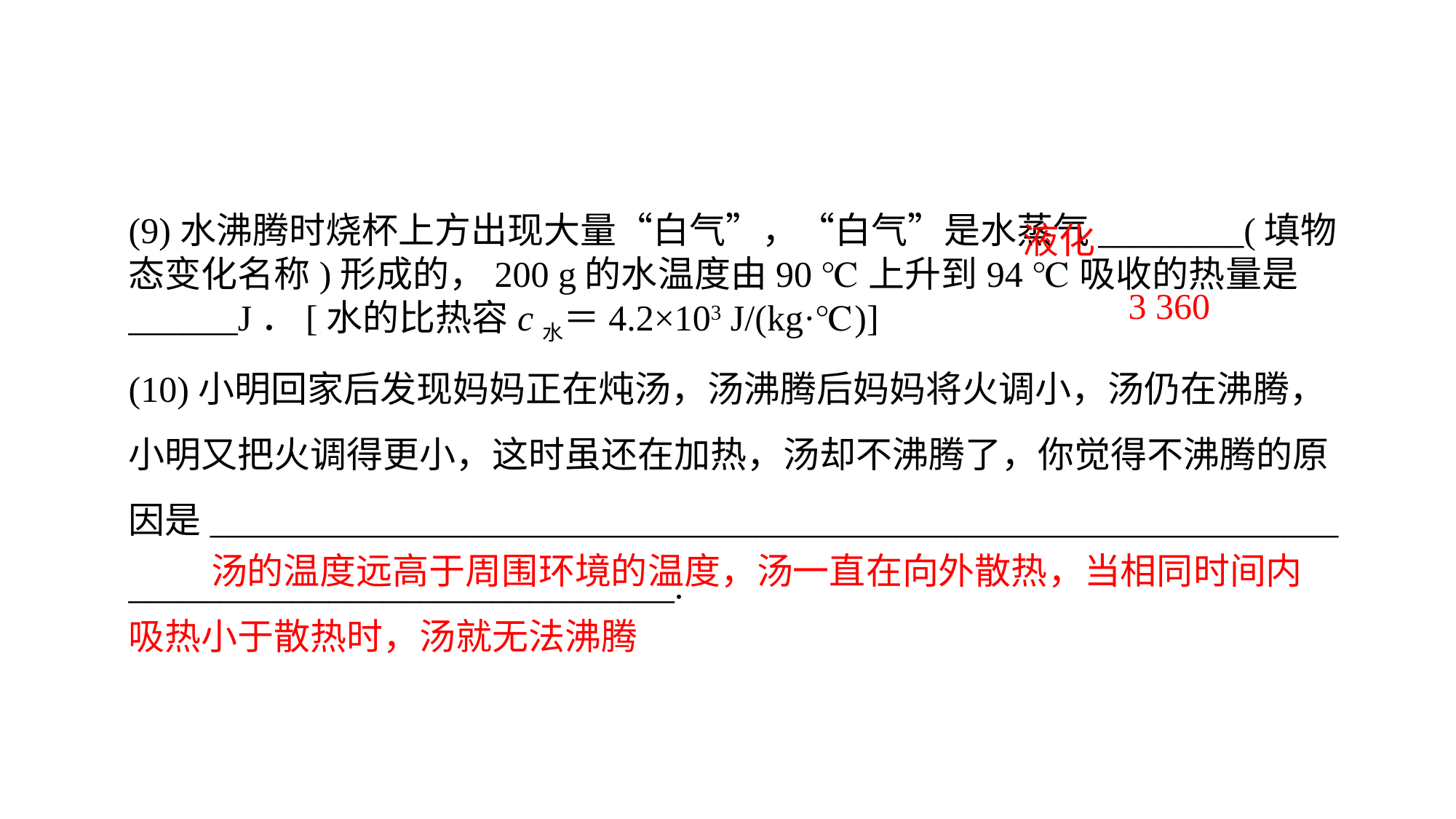

(9)水沸腾时烧杯上方出现大量“白气”，“白气”是水蒸气________(填物态变化名称)形成的，200 g的水温度由90 ℃上升到94 ℃吸收的热量是______J．[水的比热容c水＝4.2×103 J/(kg·℃)](10)小明回家后发现妈妈正在炖汤，汤沸腾后妈妈将火调小，汤仍在沸腾，小明又把火调得更小，这时虽还在加热，汤却不沸腾了，你觉得不沸腾的原因是______________________________________________________________
______________________________.
液化
3 360
         汤的温度远高于周围环境的温度，汤一直在向外散热，当相同时间内吸热小于散热时，汤就无法沸腾